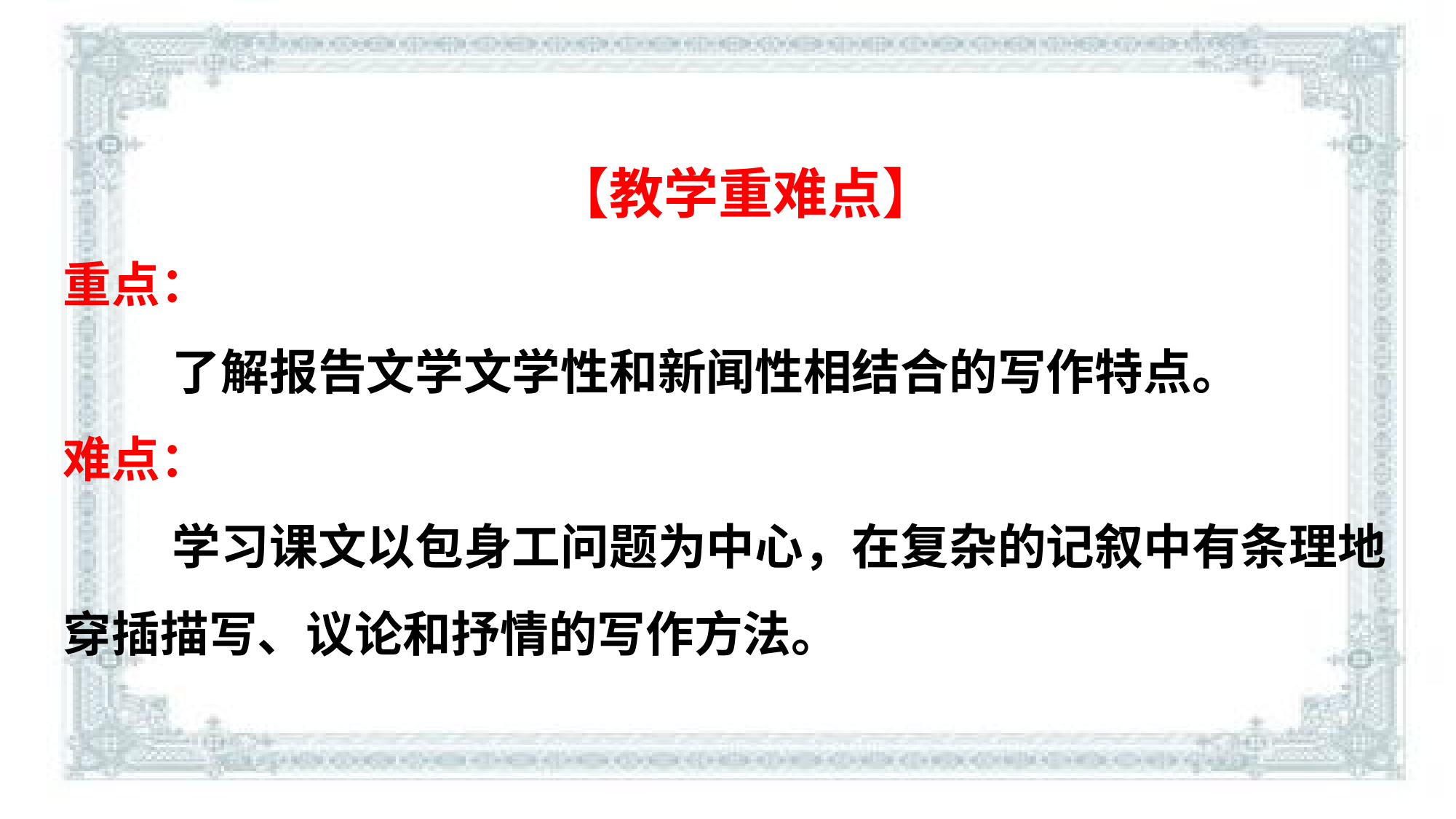

【教学重难点】
重点：
	了解报告文学文学性和新闻性相结合的写作特点。
难点：
	学习课文以包身工问题为中心，在复杂的记叙中有条理地穿插描写、议论和抒情的写作方法。